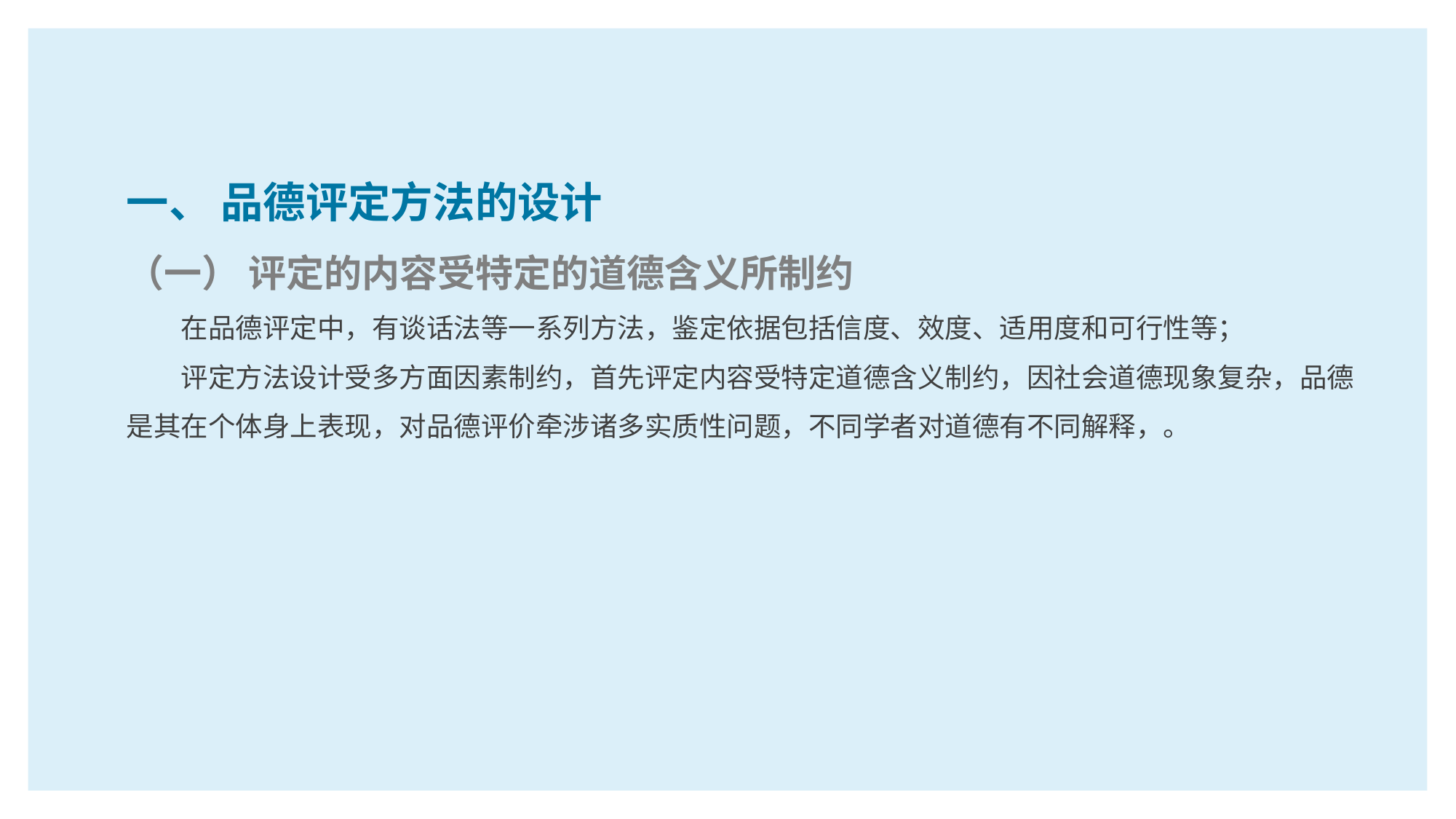

一、 品德评定方法的设计
（一） 评定的内容受特定的道德含义所制约
在品德评定中，有谈话法等一系列方法，鉴定依据包括信度、效度、适用度和可行性等；
评定方法设计受多方面因素制约，首先评定内容受特定道德含义制约，因社会道德现象复杂，品德是其在个体身上表现，对品德评价牵涉诸多实质性问题，不同学者对道德有不同解释，。